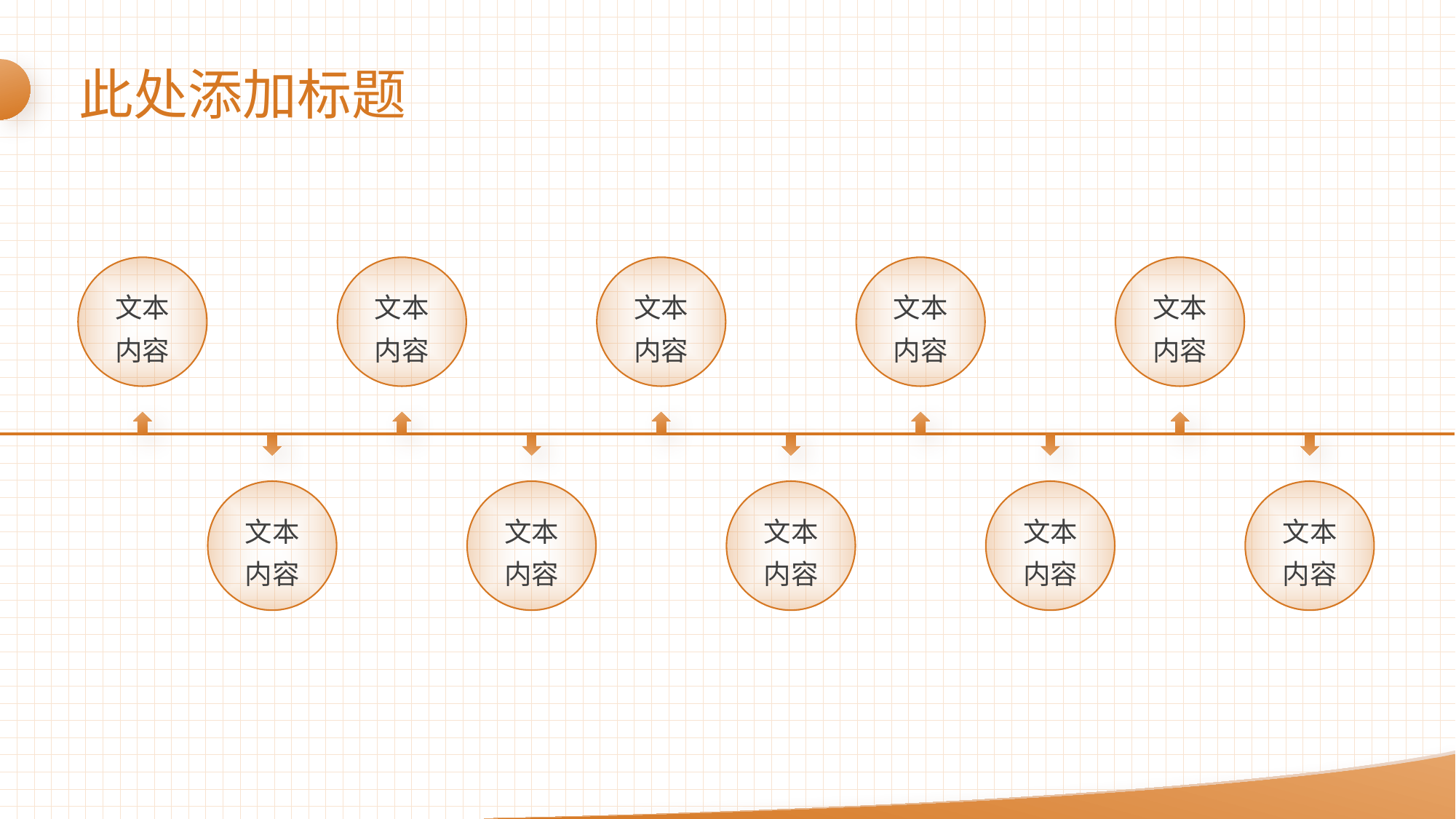

此处添加标题

文本
内容

文本
内容

文本
内容

文本
内容

文本
内容

文本
内容

文本
内容

文本
内容

文本
内容

文本
内容